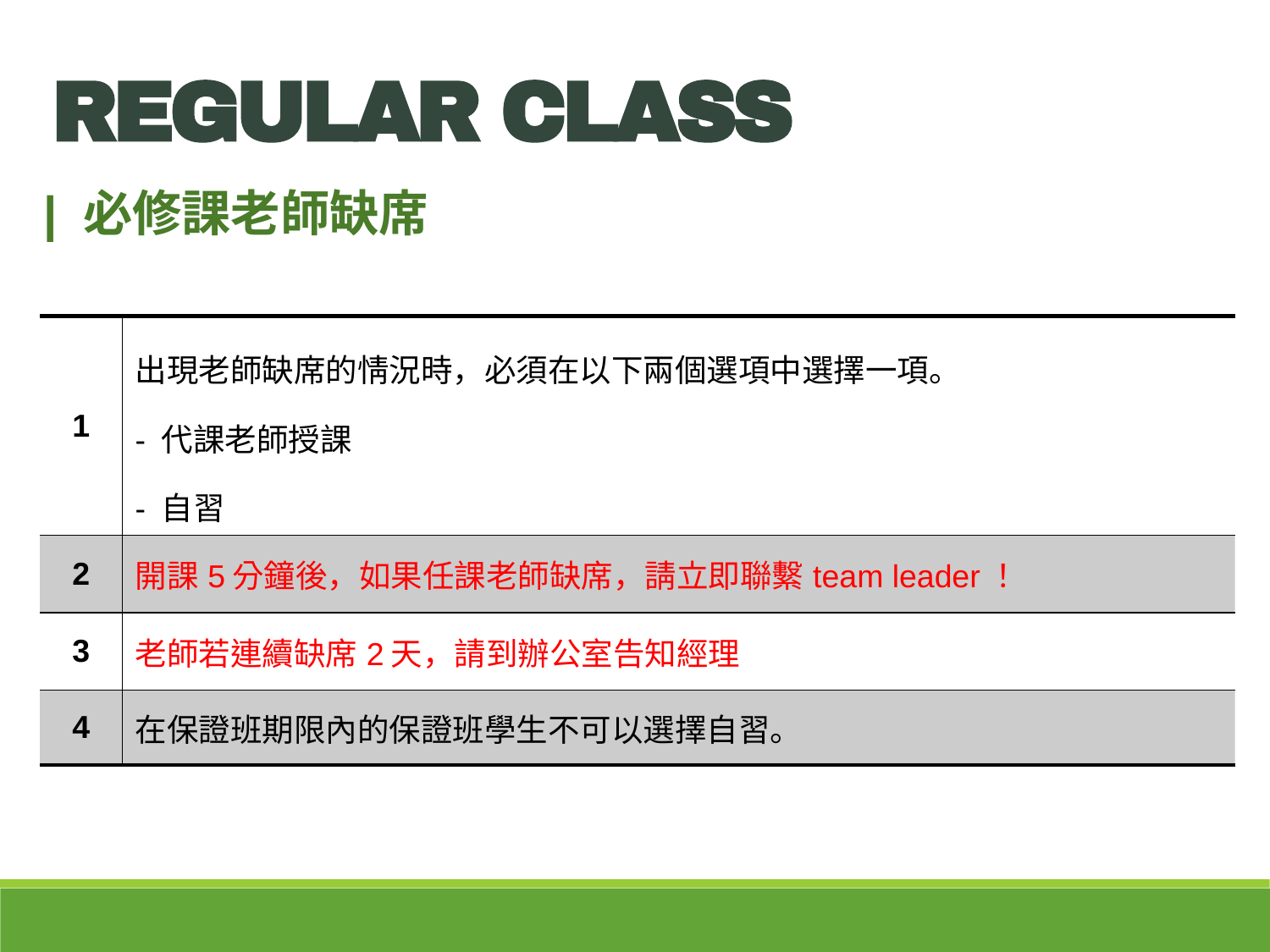

regular CLASS

| 必修課老師缺席
| 1 | 出現老師缺席的情況時，必須在以下兩個選項中選擇一項。 - 代課老師授課 - 自習 |
| --- | --- |
| 2 | 開課5分鐘後，如果任課老師缺席，請立即聯繫team leader！ |
| 3 | 老師若連續缺席2天，請到辦公室告知經理 |
| 4 | 在保證班期限內的保證班學生不可以選擇自習。 |